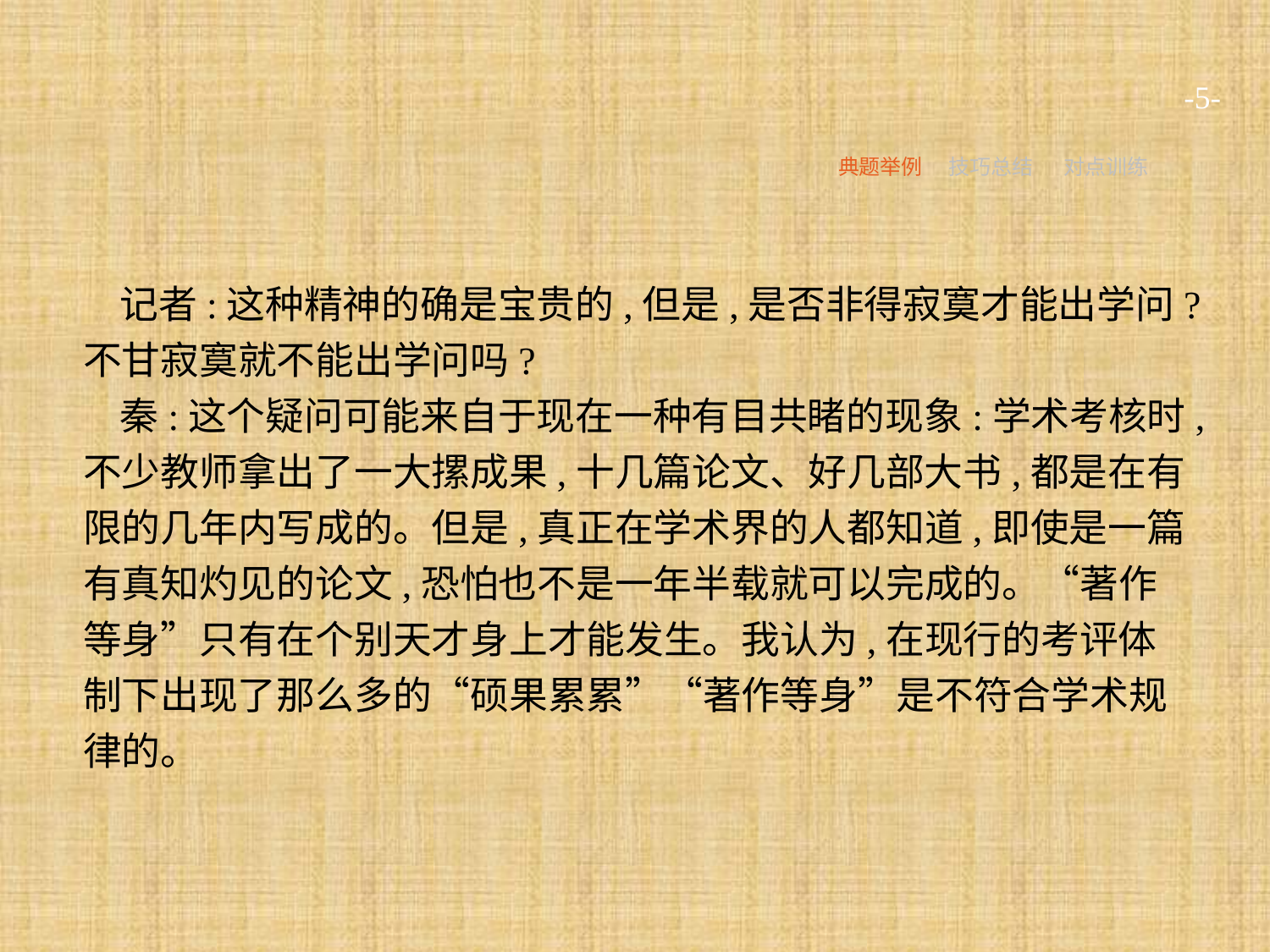

-5-
典题举例
技巧总结
对点训练
记者:这种精神的确是宝贵的,但是,是否非得寂寞才能出学问?不甘寂寞就不能出学问吗?
秦:这个疑问可能来自于现在一种有目共睹的现象:学术考核时,不少教师拿出了一大摞成果,十几篇论文、好几部大书,都是在有限的几年内写成的。但是,真正在学术界的人都知道,即使是一篇有真知灼见的论文,恐怕也不是一年半载就可以完成的。“著作等身”只有在个别天才身上才能发生。我认为,在现行的考评体制下出现了那么多的“硕果累累”“著作等身”是不符合学术规律的。